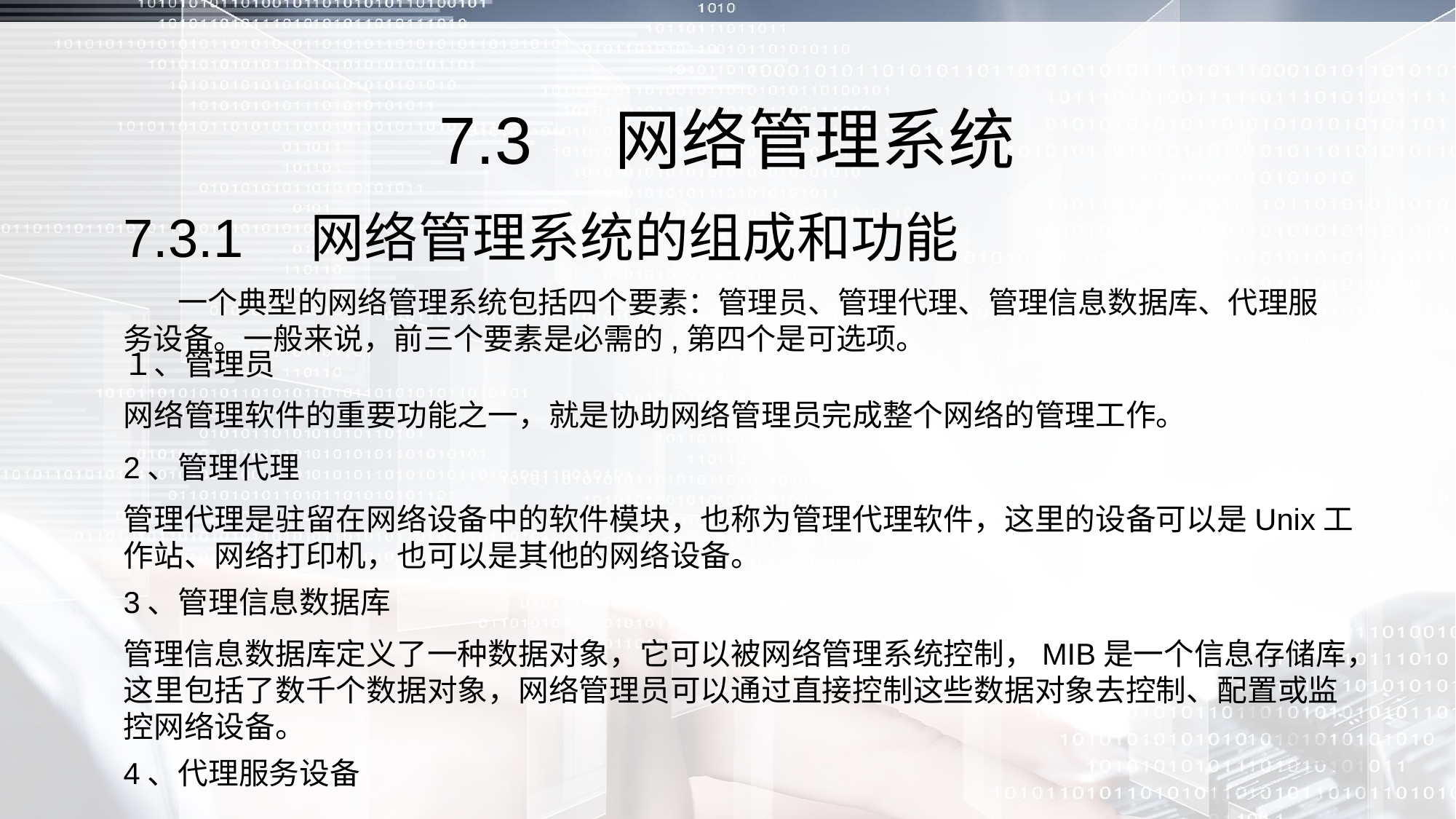

# 7.3　网络管理系统
7.3.1　网络管理系统的组成和功能
       一个典型的网络管理系统包括四个要素：管理员、管理代理、管理信息数据库、代理服务设备。一般来说，前三个要素是必需的,第四个是可选项。
１、管理员
网络管理软件的重要功能之一，就是协助网络管理员完成整个网络的管理工作。
2、管理代理
管理代理是驻留在网络设备中的软件模块，也称为管理代理软件，这里的设备可以是Unix工作站、网络打印机，也可以是其他的网络设备。
3、管理信息数据库
管理信息数据库定义了一种数据对象，它可以被网络管理系统控制，MIB是一个信息存储库，这里包括了数千个数据对象，网络管理员可以通过直接控制这些数据对象去控制、配置或监控网络设备。
4、代理服务设备